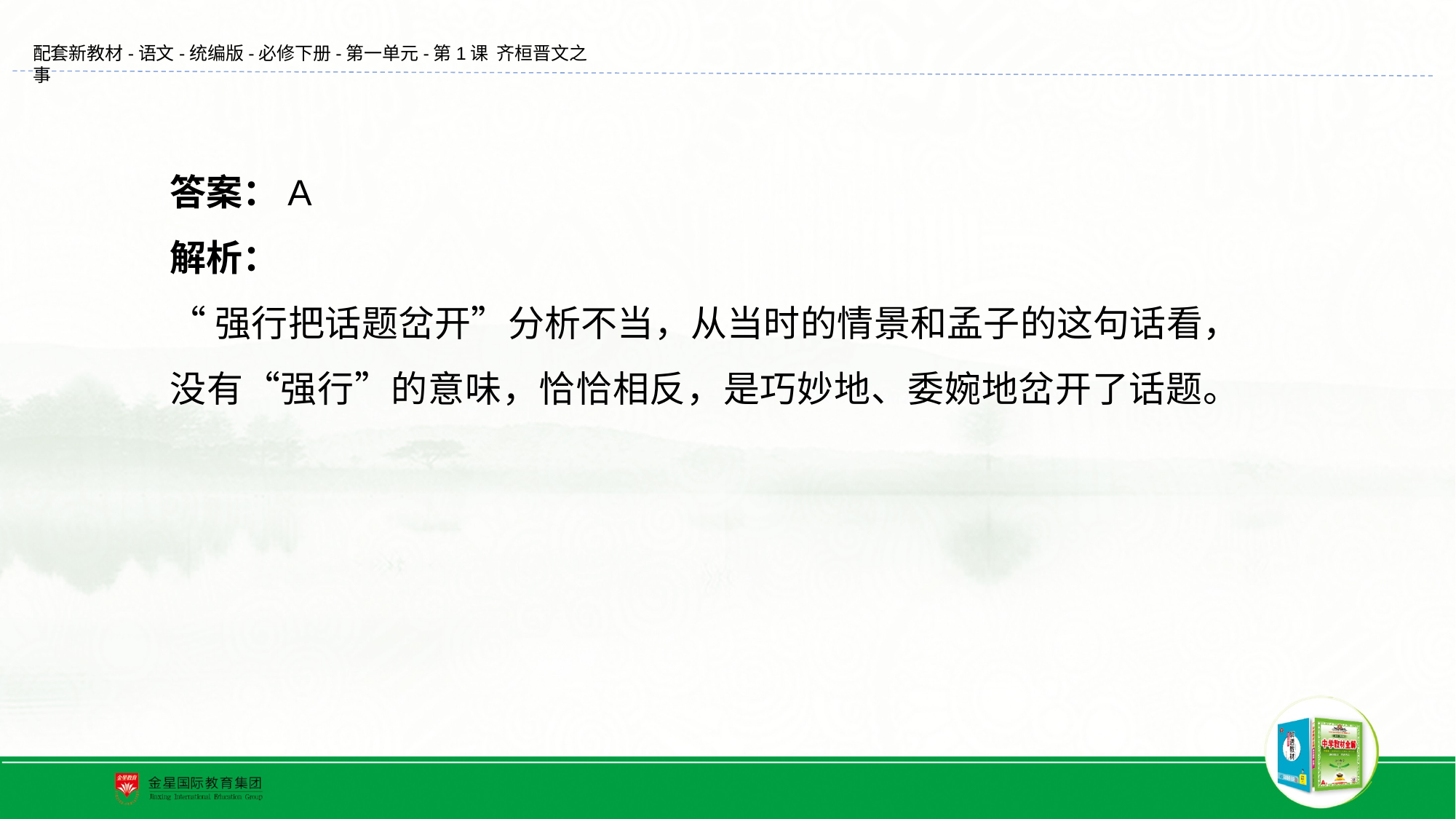

答案：A
解析：
“强行把话题岔开”分析不当，从当时的情景和孟子的这句话看，没有“强行”的意味，恰恰相反，是巧妙地、委婉地岔开了话题。